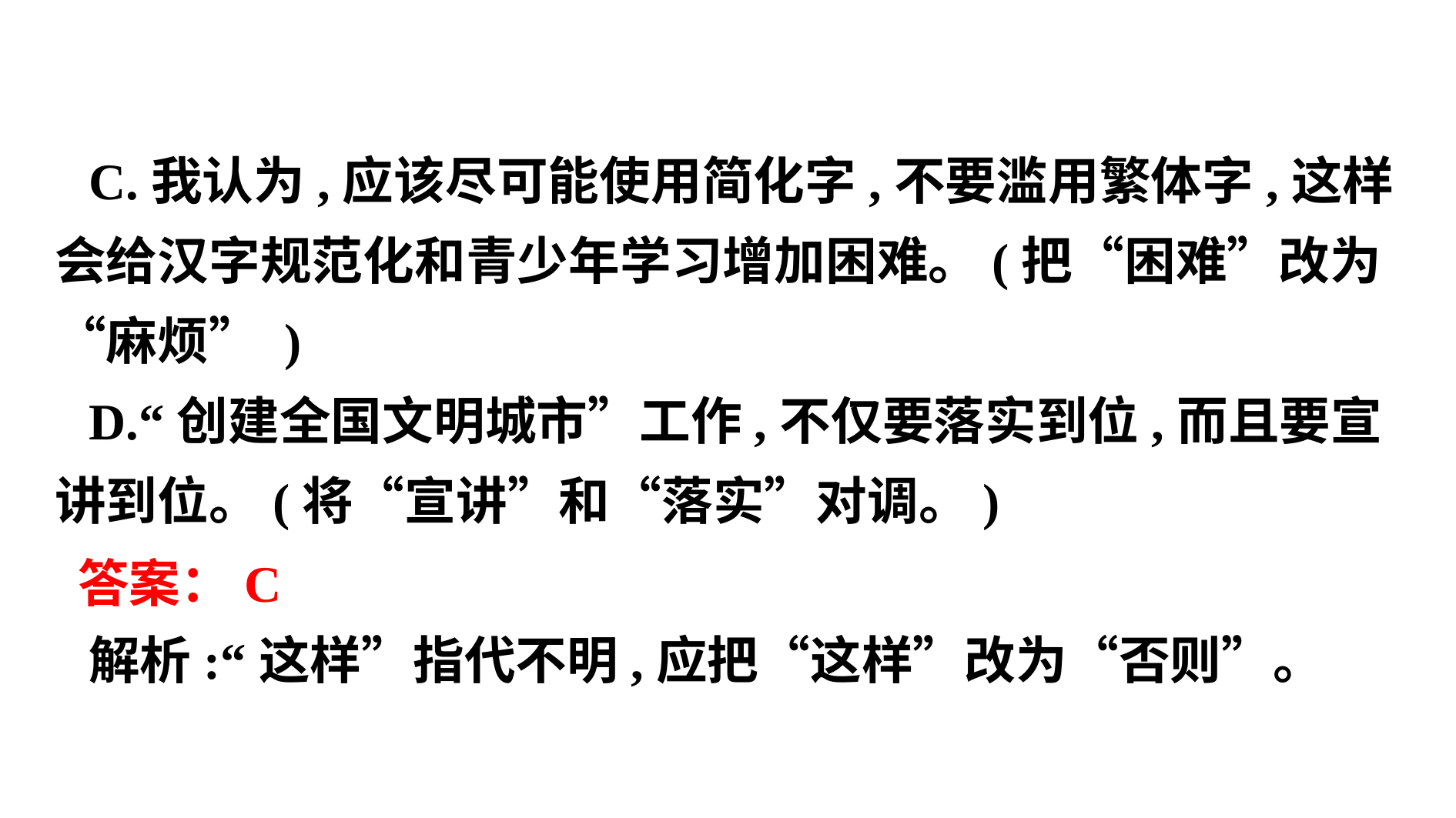

C.我认为,应该尽可能使用简化字,不要滥用繁体字,这样会给汉字规范化和青少年学习增加困难。(把“困难”改为“麻烦” )
D.“创建全国文明城市”工作,不仅要落实到位,而且要宣讲到位。(将“宣讲”和“落实”对调。)

解析:“这样”指代不明,应把“这样”改为“否则”。
答案：C